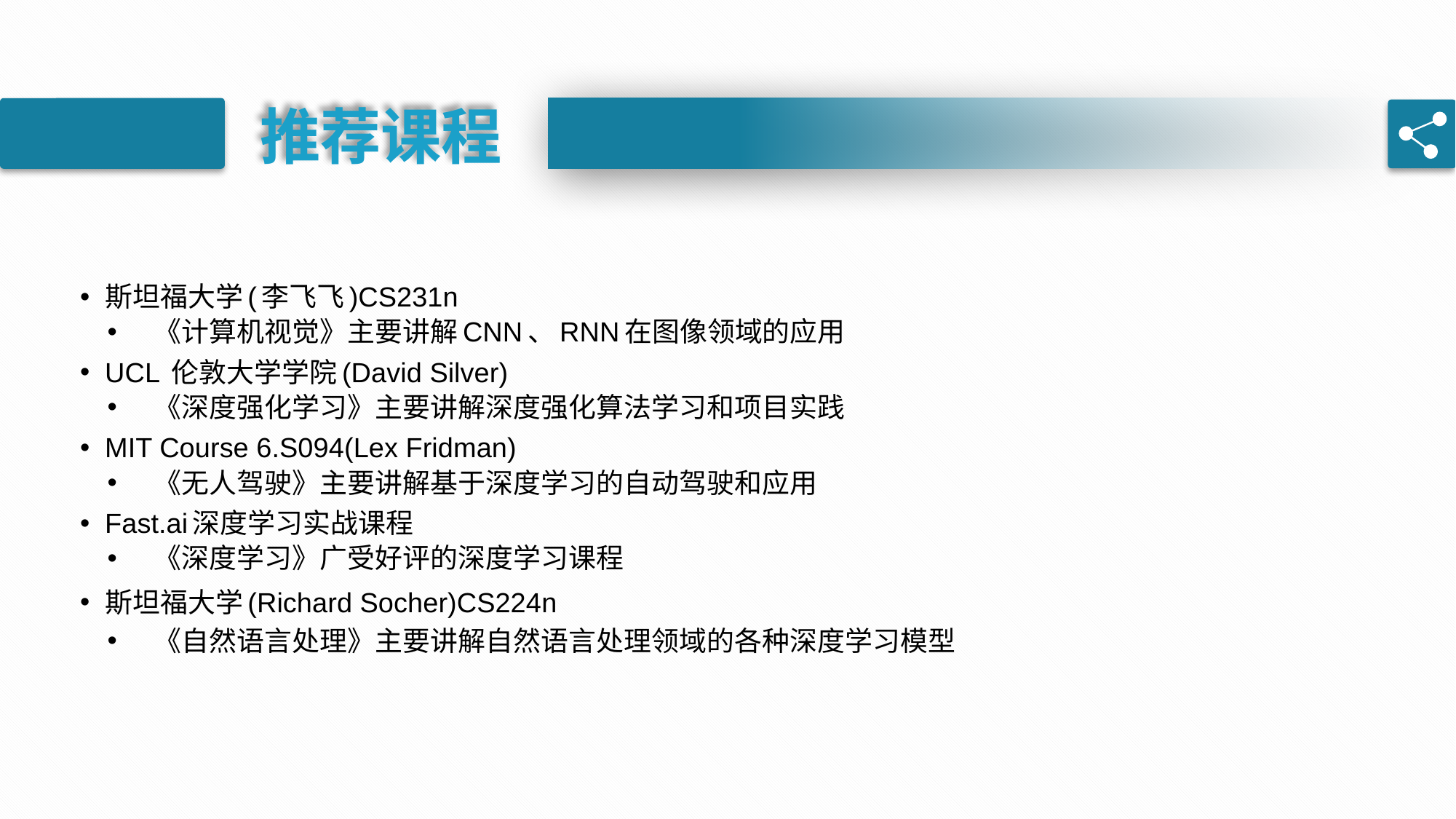

推荐课程

斯坦福大学(李飞飞)CS231n
《计算机视觉》主要讲解CNN、RNN在图像领域的应用
UCL 伦敦大学学院(David Silver)
《深度强化学习》主要讲解深度强化算法学习和项目实践
MIT Course 6.S094(Lex Fridman)
《无人驾驶》主要讲解基于深度学习的自动驾驶和应用
Fast.ai深度学习实战课程
《深度学习》广受好评的深度学习课程
斯坦福大学(Richard Socher)CS224n
《自然语言处理》主要讲解自然语言处理领域的各种深度学习模型